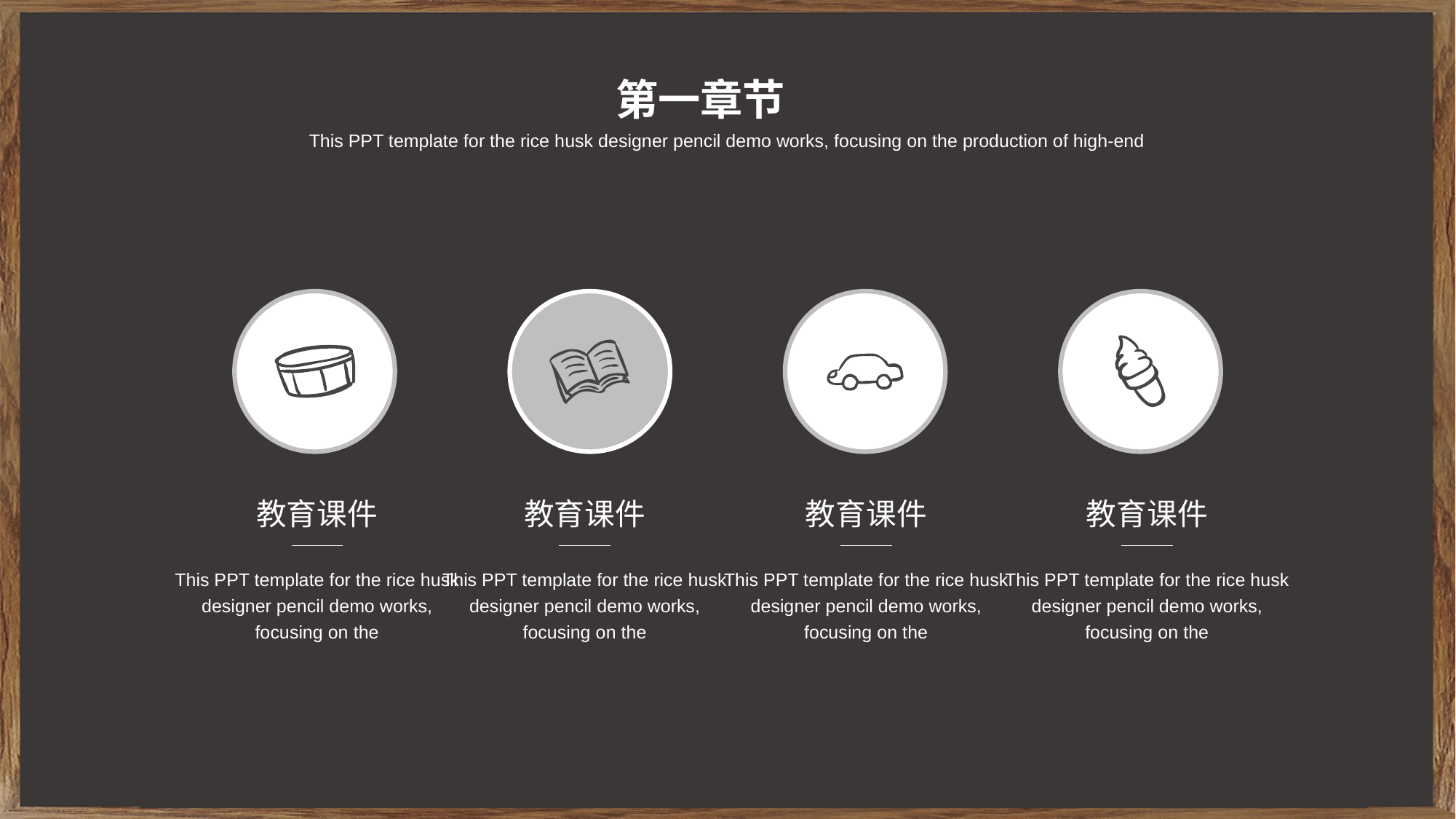

第一章节
This PPT template for the rice husk designer pencil demo works, focusing on the production of high-end

教育课件
This PPT template for the rice husk designer pencil demo works, focusing on the
教育课件
教育课件
教育课件
This PPT template for the rice husk designer pencil demo works, focusing on the
This PPT template for the rice husk designer pencil demo works, focusing on the
This PPT template for the rice husk designer pencil demo works, focusing on the